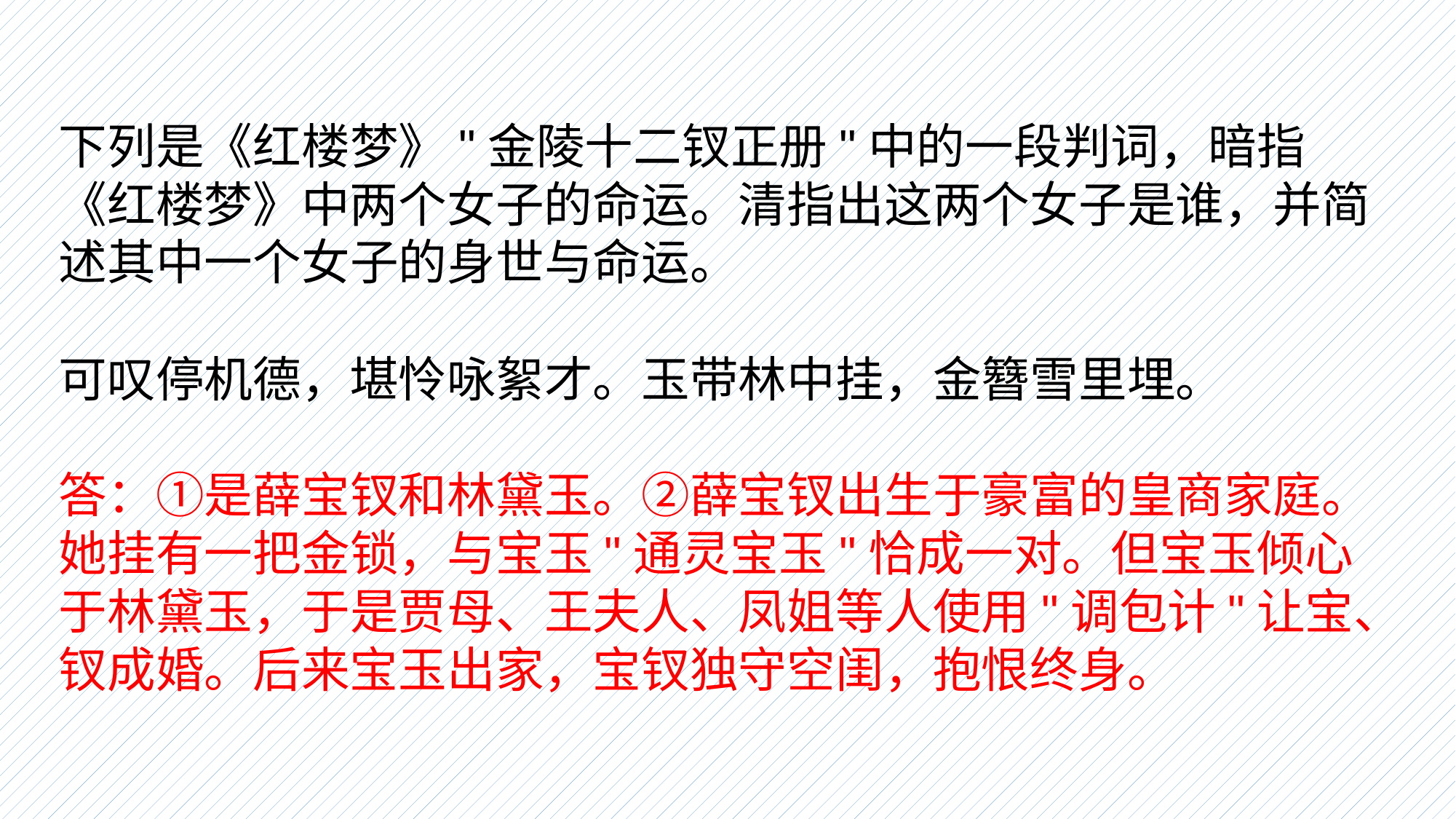

下列是《红楼梦》"金陵十二钗正册"中的一段判词，暗指《红楼梦》中两个女子的命运。清指出这两个女子是谁，并简述其中一个女子的身世与命运。

可叹停机德，堪怜咏絮才。玉带林中挂，金簪雪里埋。

答：①是薛宝钗和林黛玉。②薛宝钗出生于豪富的皇商家庭。她挂有一把金锁，与宝玉"通灵宝玉"恰成一对。但宝玉倾心于林黛玉，于是贾母、王夫人、凤姐等人使用"调包计"让宝、钗成婚。后来宝玉出家，宝钗独守空闺，抱恨终身。